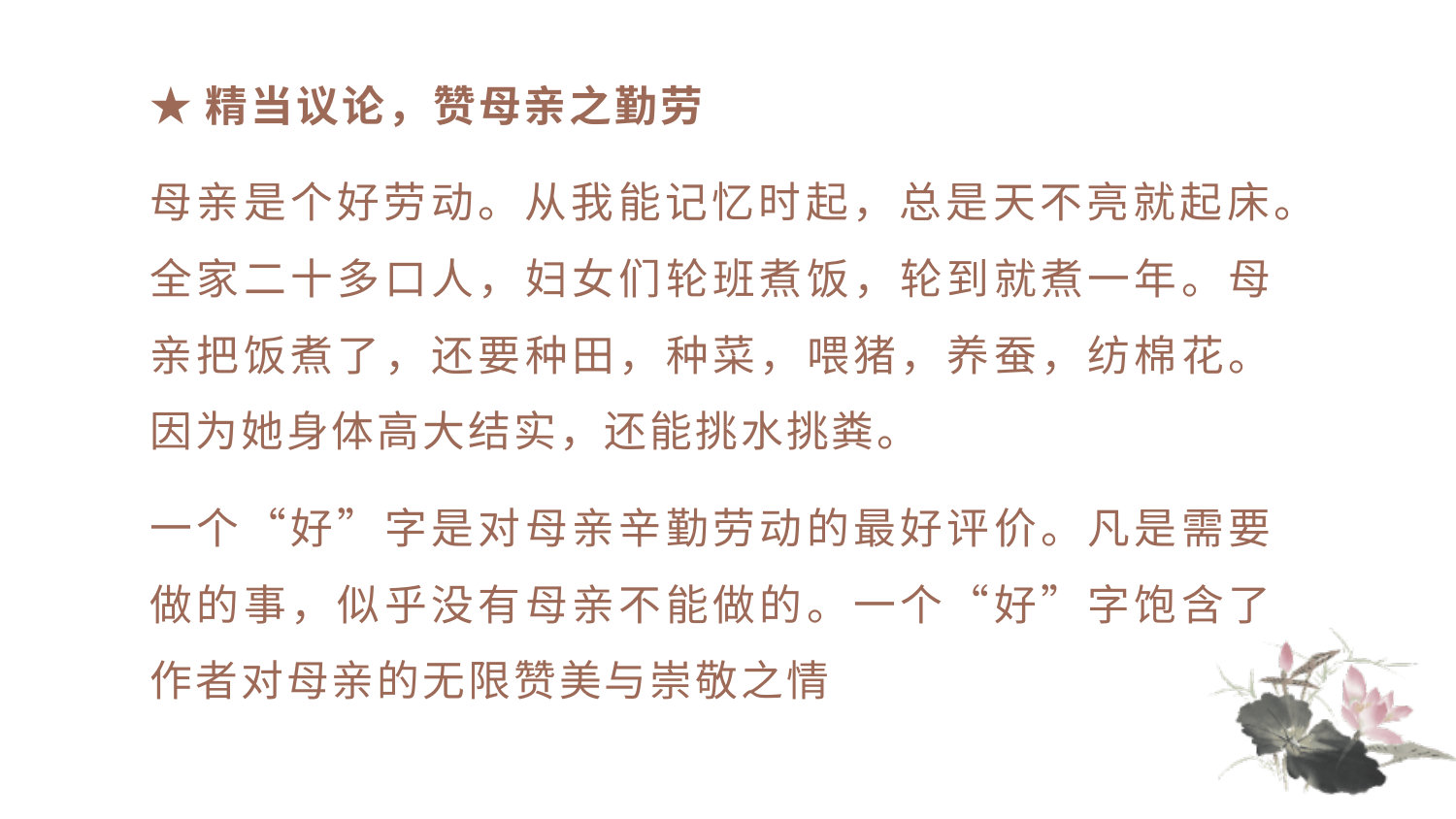

★精当议论，赞母亲之勤劳
母亲是个好劳动。从我能记忆时起，总是天不亮就起床。全家二十多口人，妇女们轮班煮饭，轮到就煮一年。母亲把饭煮了，还要种田，种菜，喂猪，养蚕，纺棉花。因为她身体高大结实，还能挑水挑粪。
一个“好”字是对母亲辛勤劳动的最好评价。凡是需要做的事，似乎没有母亲不能做的。一个“好”字饱含了作者对母亲的无限赞美与崇敬之情